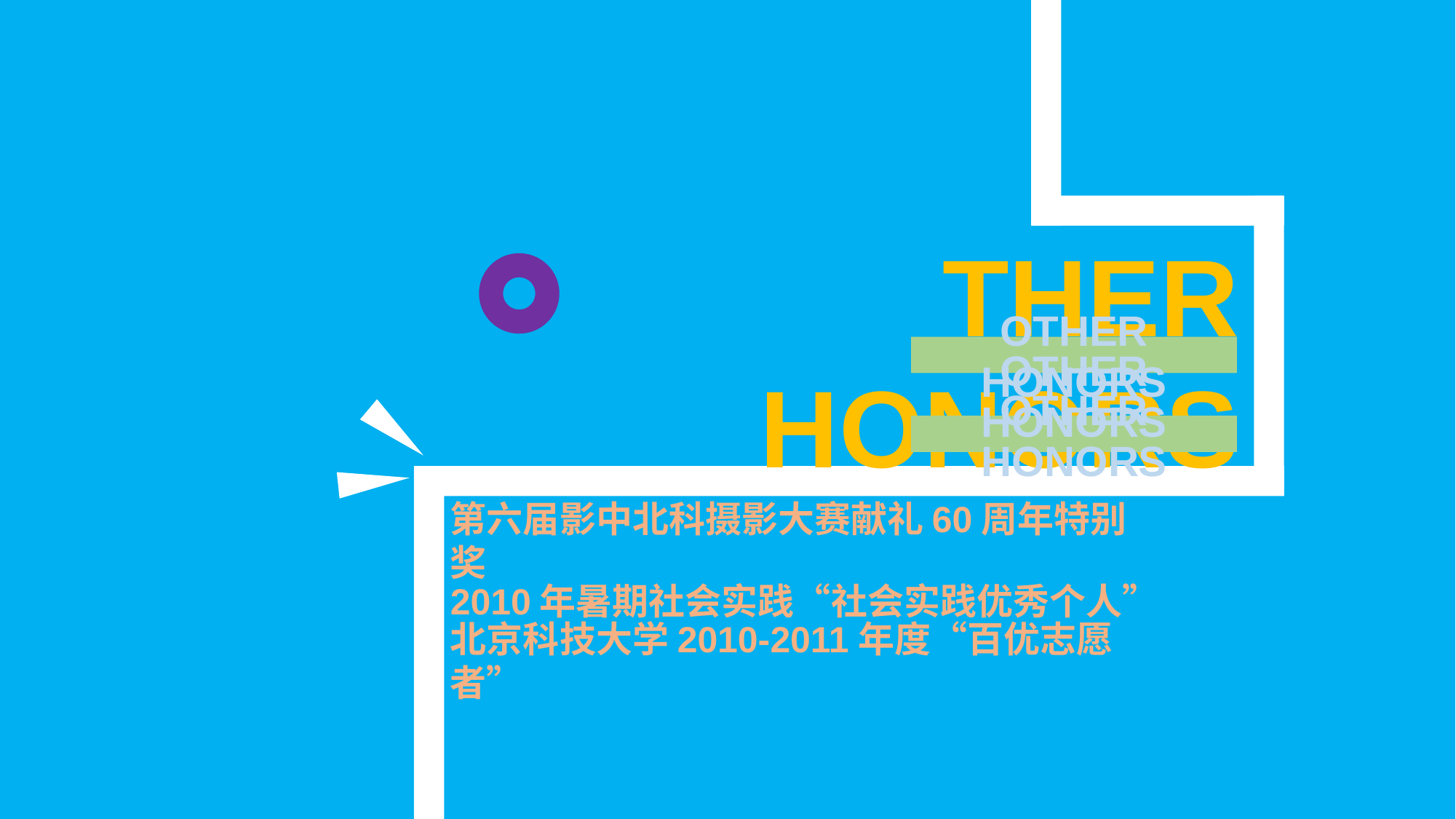

C
C
THER HONORS

C
OTHER HONORS
OTHER HONORS

OTHER HONORS

C
第六届影中北科摄影大赛献礼60周年特别奖
2010年暑期社会实践“社会实践优秀个人”
C
北京科技大学2010-2011年度“百优志愿者”